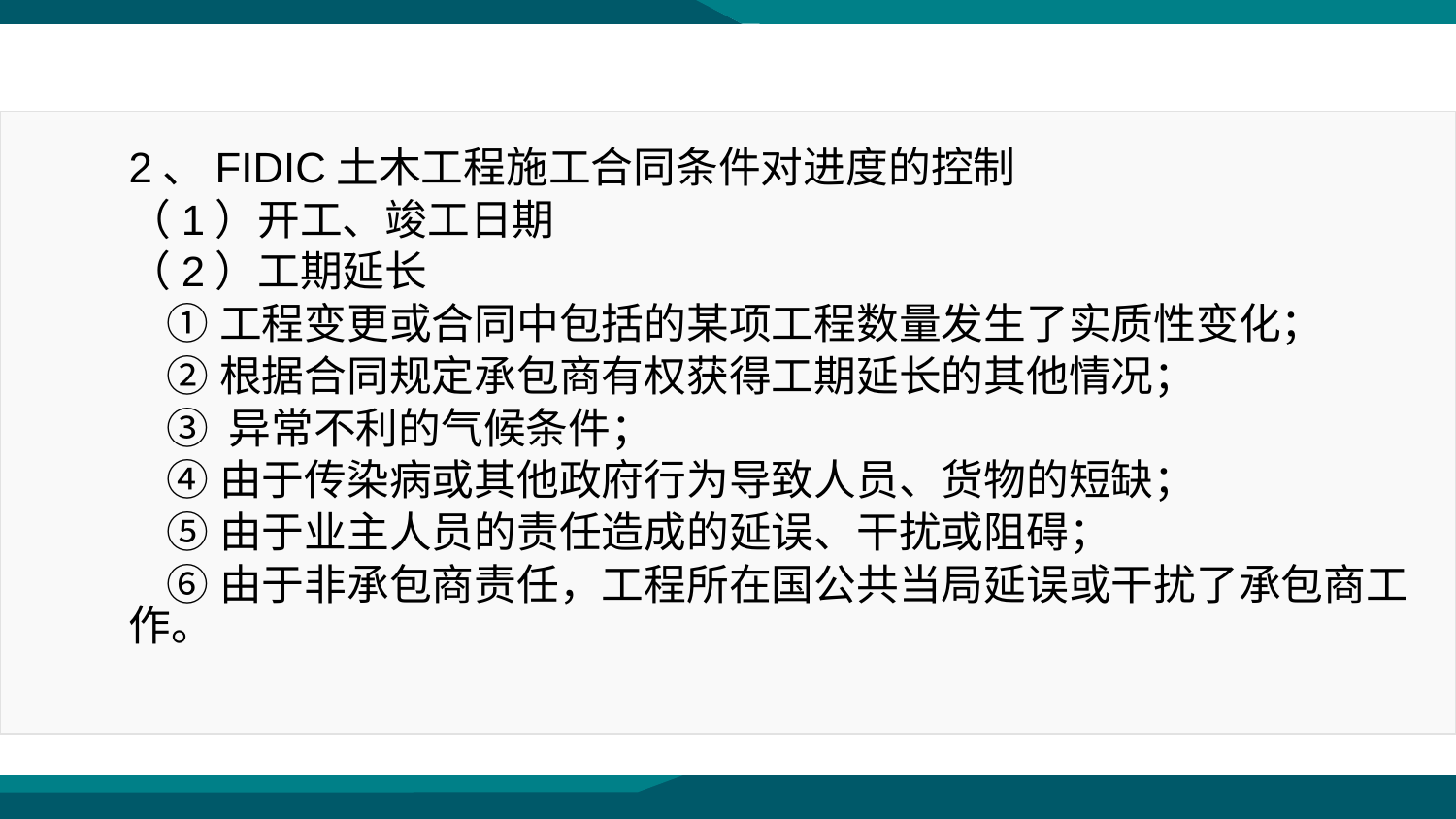

2、FIDIC土木工程施工合同条件对进度的控制
（1）开工、竣工日期
（2）工期延长
    ①工程变更或合同中包括的某项工程数量发生了实质性变化；
    ②根据合同规定承包商有权获得工期延长的其他情况；
    ③ 异常不利的气候条件；
    ④由于传染病或其他政府行为导致人员、货物的短缺；
    ⑤由于业主人员的责任造成的延误、干扰或阻碍；
    ⑥由于非承包商责任，工程所在国公共当局延误或干扰了承包商工作。